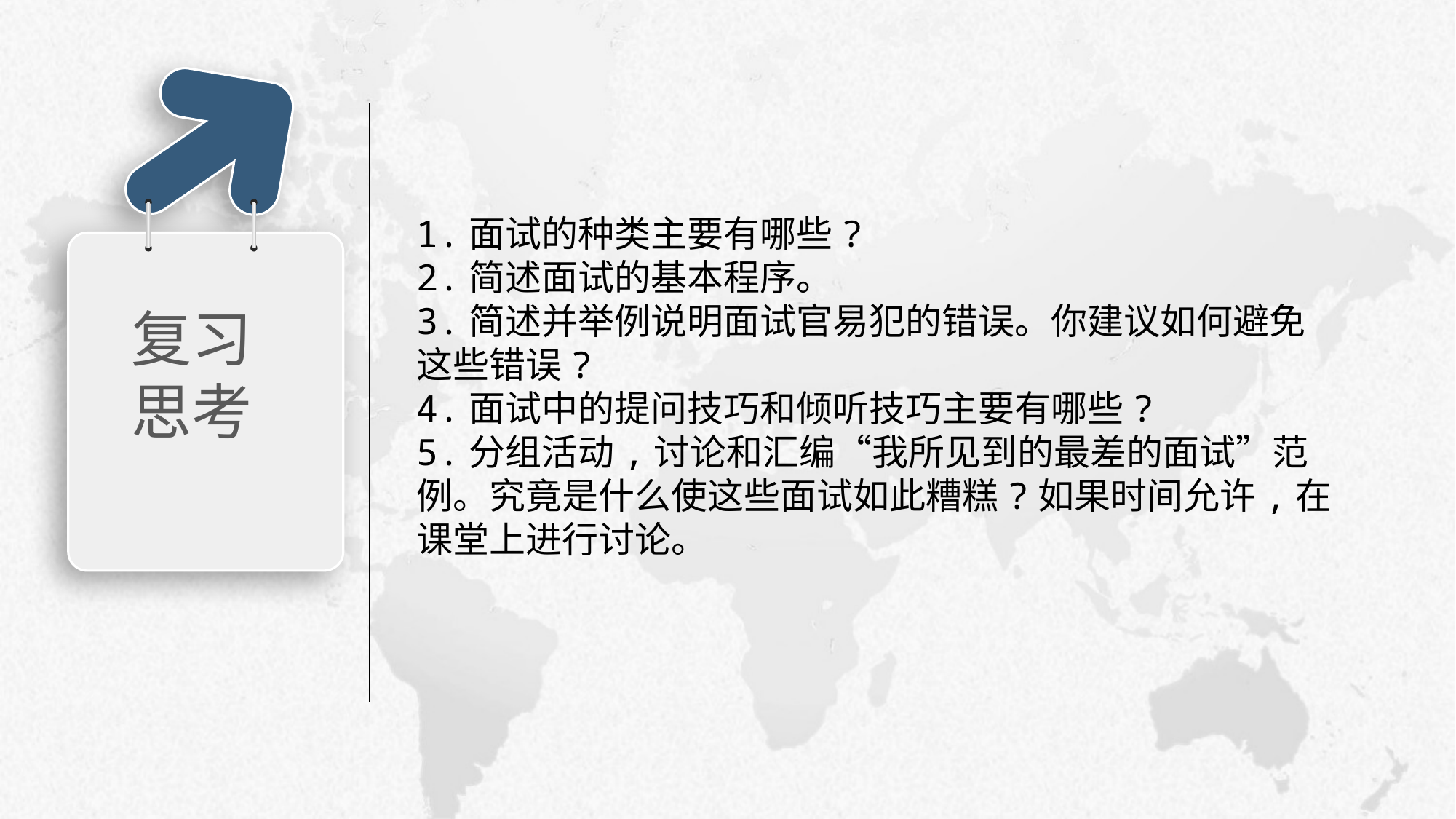

复习思考
1.面试的种类主要有哪些?
2.简述面试的基本程序。
3.简述并举例说明面试官易犯的错误。你建议如何避免这些错误?
4.面试中的提问技巧和倾听技巧主要有哪些?
5.分组活动,讨论和汇编“我所见到的最差的面试”范例。究竟是什么使这些面试如此糟糕?如果时间允许,在课堂上进行讨论。